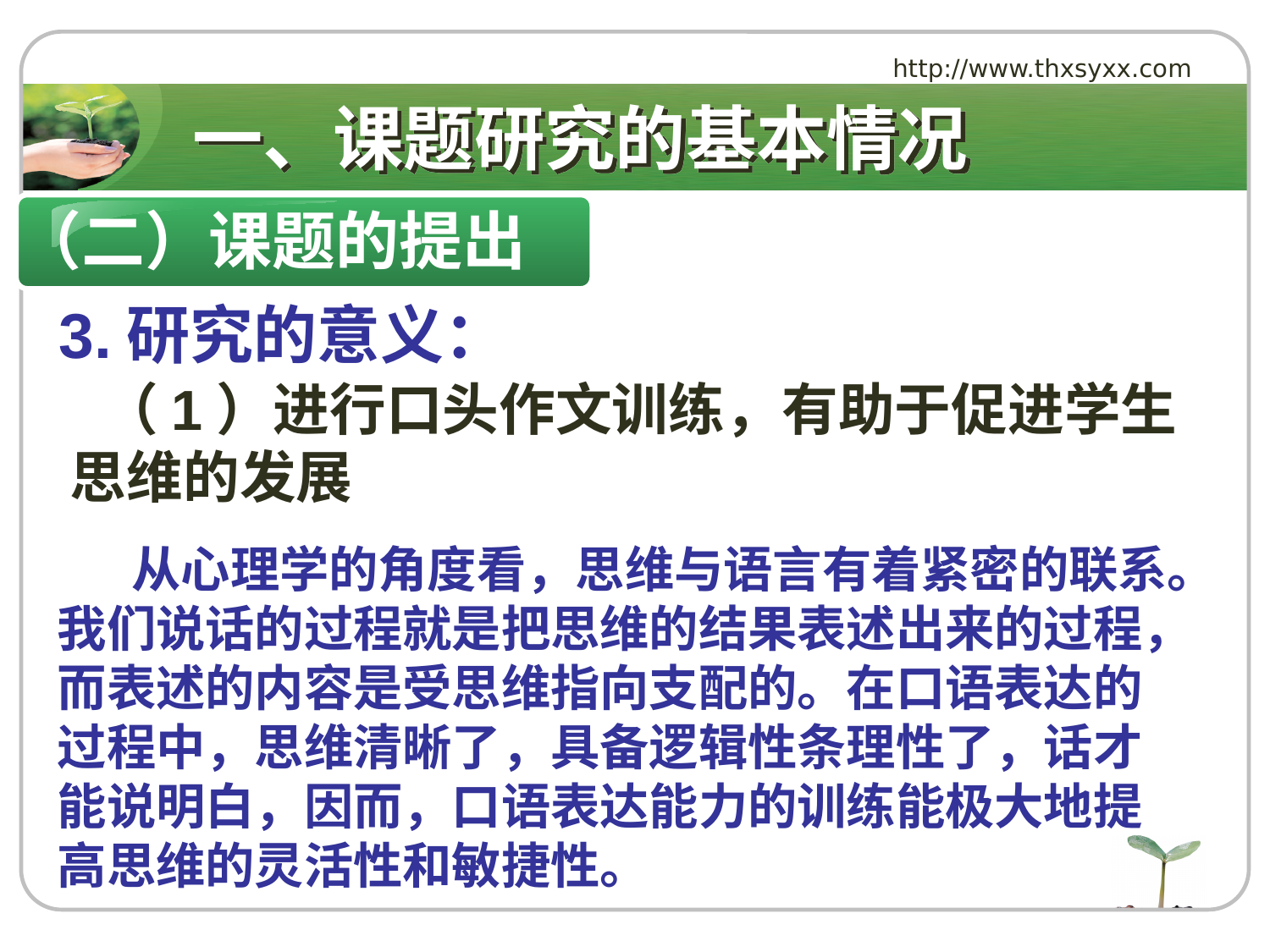

http://www.thxsyxx.com
# 一、课题研究的基本情况
（二）课题的提出

 3.研究的意义：
      （1）进行口头作文训练，有助于促进学生思维的发展

          从心理学的角度看，思维与语言有着紧密的联系。我们说话的过程就是把思维的结果表述出来的过程，而表述的内容是受思维指向支配的。在口语表达的过程中，思维清晰了，具备逻辑性条理性了，话才能说明白，因而，口语表达能力的训练能极大地提高思维的灵活性和敏捷性。